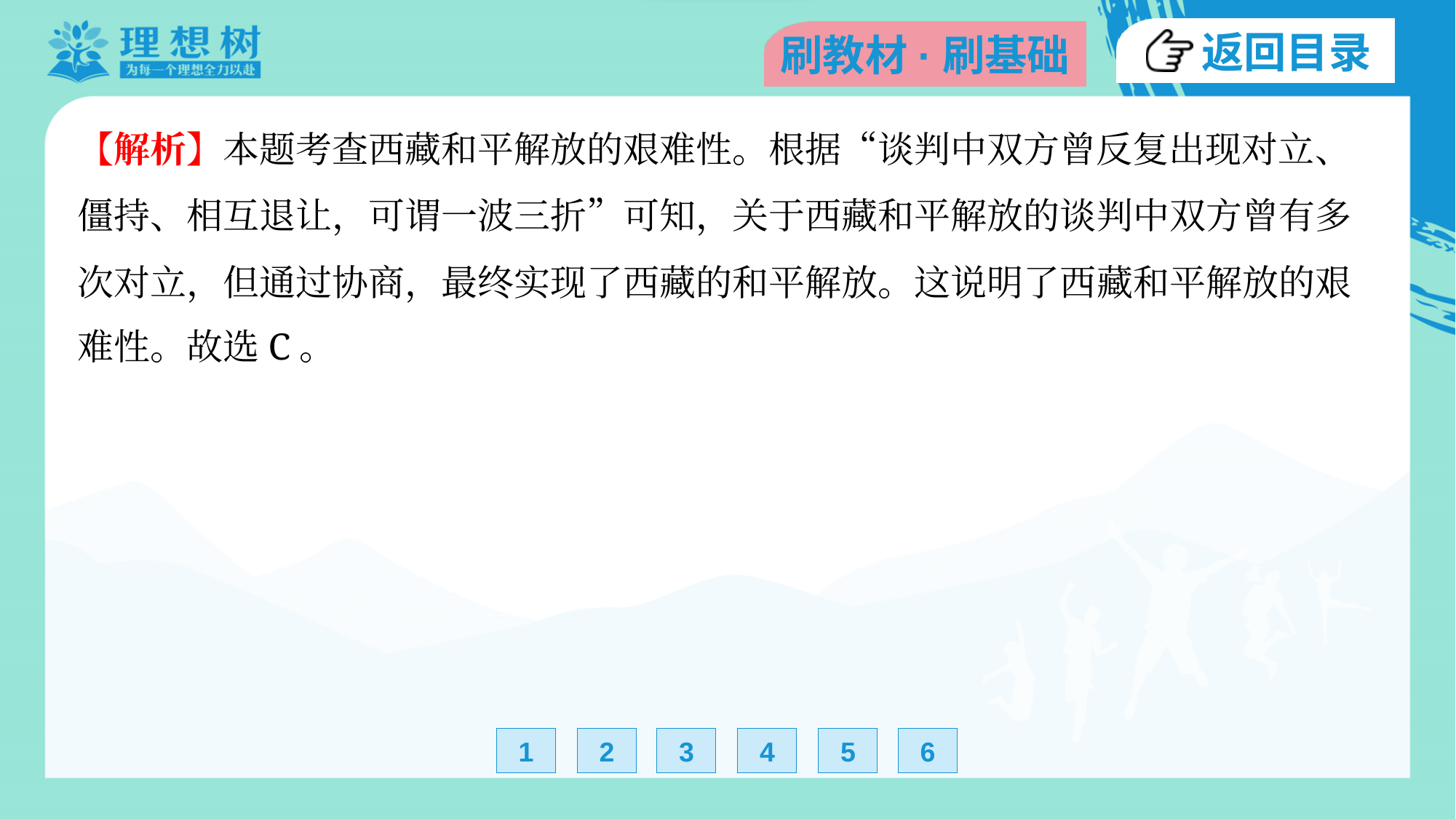

【解析】本题考查西藏和平解放的艰难性。根据“谈判中双方曾反复出现对立、
僵持、相互退让，可谓一波三折”可知，关于西藏和平解放的谈判中双方曾有多
次对立，但通过协商，最终实现了西藏的和平解放。这说明了西藏和平解放的艰
难性。故选C。